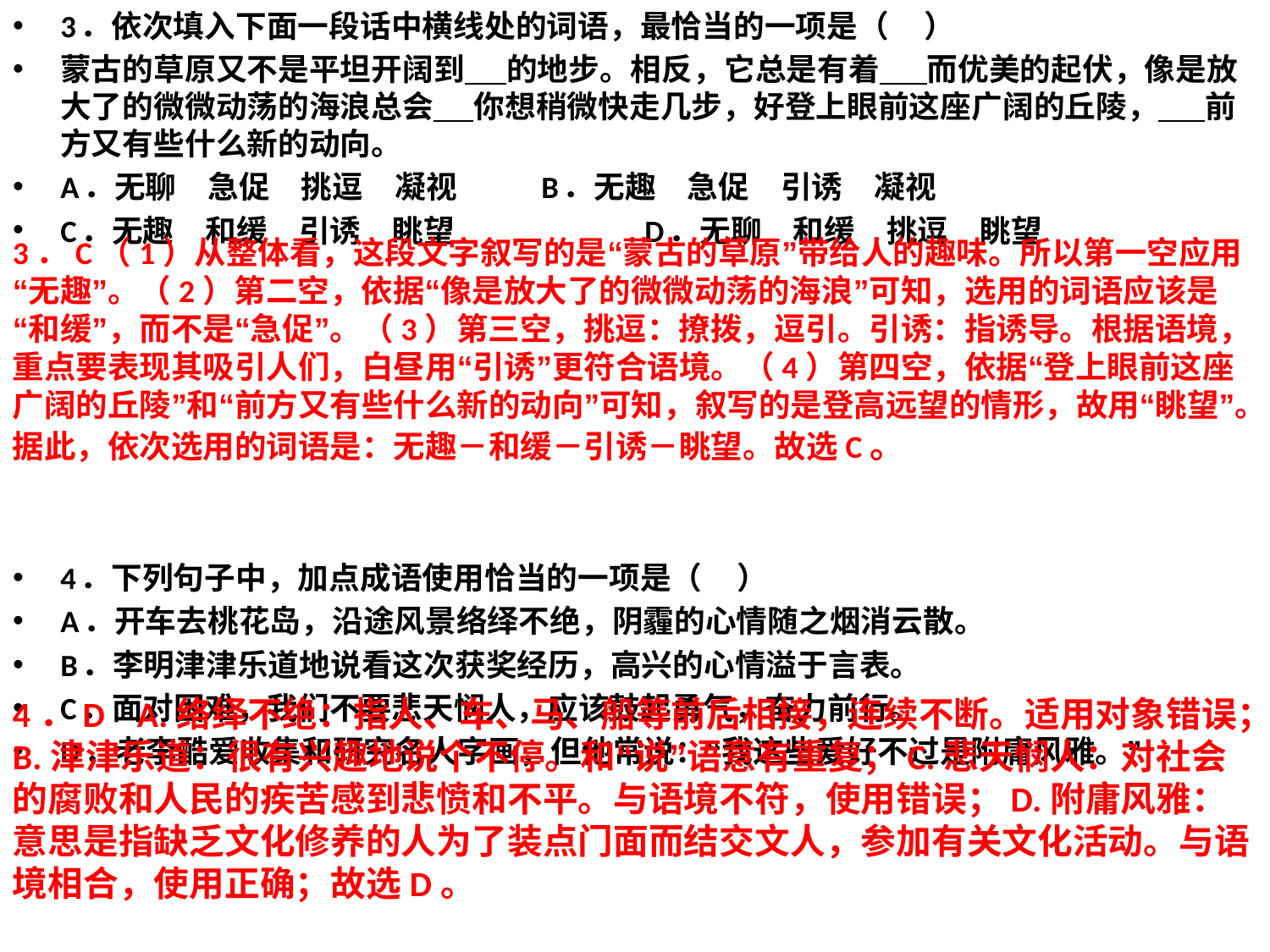

3．依次填入下面一段话中横线处的词语，最恰当的一项是（    ）
蒙古的草原又不是平坦开阔到    的地步。相反，它总是有着   而优美的起伏，像是放大了的微微动荡的海浪总会   你想稍微快走几步，好登上眼前这座广阔的丘陵，   前方又有些什么新的动向。
A．无聊  急促  挑逗  凝视      B．无趣  急促  引诱  凝视
C．无趣  和缓  引诱  眺望                   D．无聊  和缓  挑逗  眺望

4．下列句子中，加点成语使用恰当的一项是（    ）
A．开车去桃花岛，沿途风景络绎不绝，阴霾的心情随之烟消云散。
B．李明津津乐道地说看这次获奖经历，高兴的心情溢于言表。
C．面对困难，我们不要悲天悯人，应该鼓起勇气，奋力前行。
D．老李酷爱收集和研究名人字画，但他常说：“我这些爱好不过是附庸风雅。”
3．C（1）从整体看，这段文字叙写的是“蒙古的草原”带给人的趣味。所以第一空应用“无趣”。（2）第二空，依据“像是放大了的微微动荡的海浪”可知，选用的词语应该是“和缓”，而不是“急促”。（3）第三空，挑逗：撩拨，逗引。引诱：指诱导。根据语境，重点要表现其吸引人们，白昼用“引诱”更符合语境。（4）第四空，依据“登上眼前这座广阔的丘陵”和“前方又有些什么新的动向”可知，叙写的是登高远望的情形，故用“眺望”。据此，依次选用的词语是：无趣－和缓－引诱－眺望。故选C。
4．D    A.络绎不绝：指人、车、马、船等前后相接，连续不断。适用对象错误；B.津津乐道：很有兴趣地说个不停。和“说”语意有重复；C.悲天悯人：对社会的腐败和人民的疾苦感到悲愤和不平。与语境不符，使用错误；D.附庸风雅：意思是指缺乏文化修养的人为了装点门面而结交文人，参加有关文化活动。与语境相合，使用正确；故选D。
#